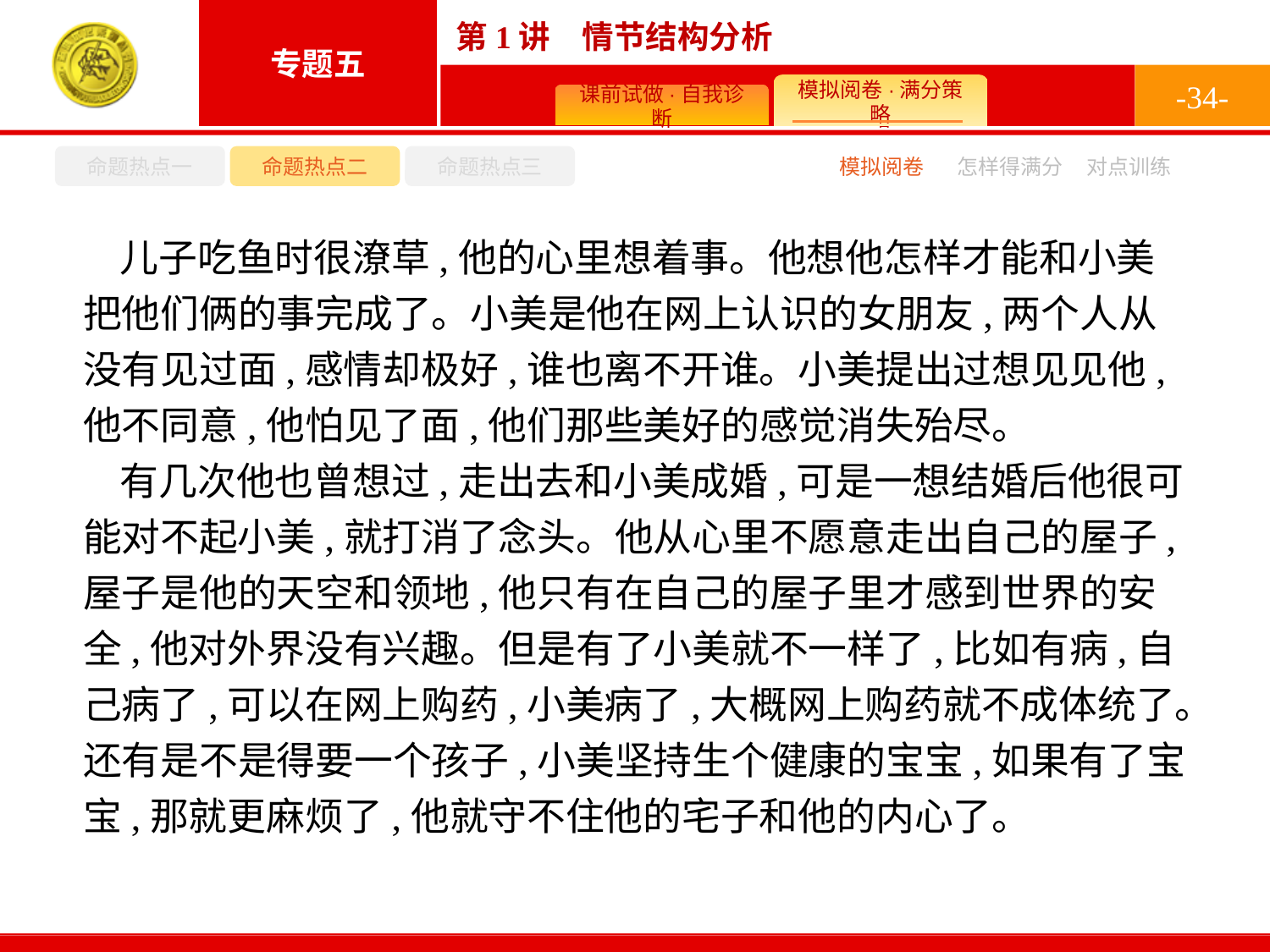

-34-
命题热点一
命题热点二
命题热点三
怎样得满分
模拟阅卷
对点训练
儿子吃鱼时很潦草,他的心里想着事。他想他怎样才能和小美把他们俩的事完成了。小美是他在网上认识的女朋友,两个人从没有见过面,感情却极好,谁也离不开谁。小美提出过想见见他,他不同意,他怕见了面,他们那些美好的感觉消失殆尽。
有几次他也曾想过,走出去和小美成婚,可是一想结婚后他很可能对不起小美,就打消了念头。他从心里不愿意走出自己的屋子,屋子是他的天空和领地,他只有在自己的屋子里才感到世界的安全,他对外界没有兴趣。但是有了小美就不一样了,比如有病,自己病了,可以在网上购药,小美病了,大概网上购药就不成体统了。还有是不是得要一个孩子,小美坚持生个健康的宝宝,如果有了宝宝,那就更麻烦了,他就守不住他的宅子和他的内心了。